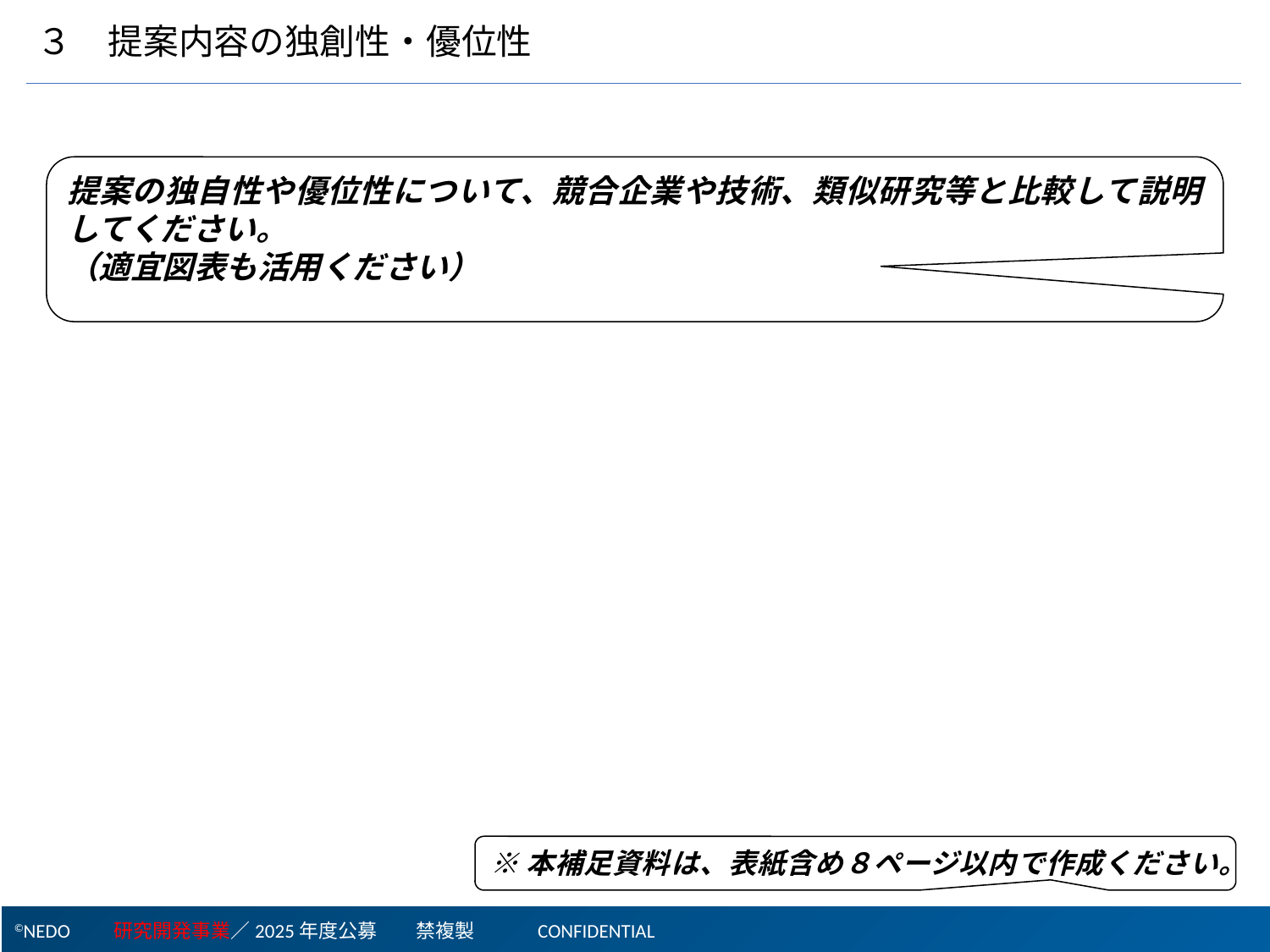

３　提案内容の独創性・優位性
提案の独自性や優位性について、競合企業や技術、類似研究等と比較して説明してください。
（適宜図表も活用ください）

※本補足資料は、表紙含め８ページ以内で作成ください。